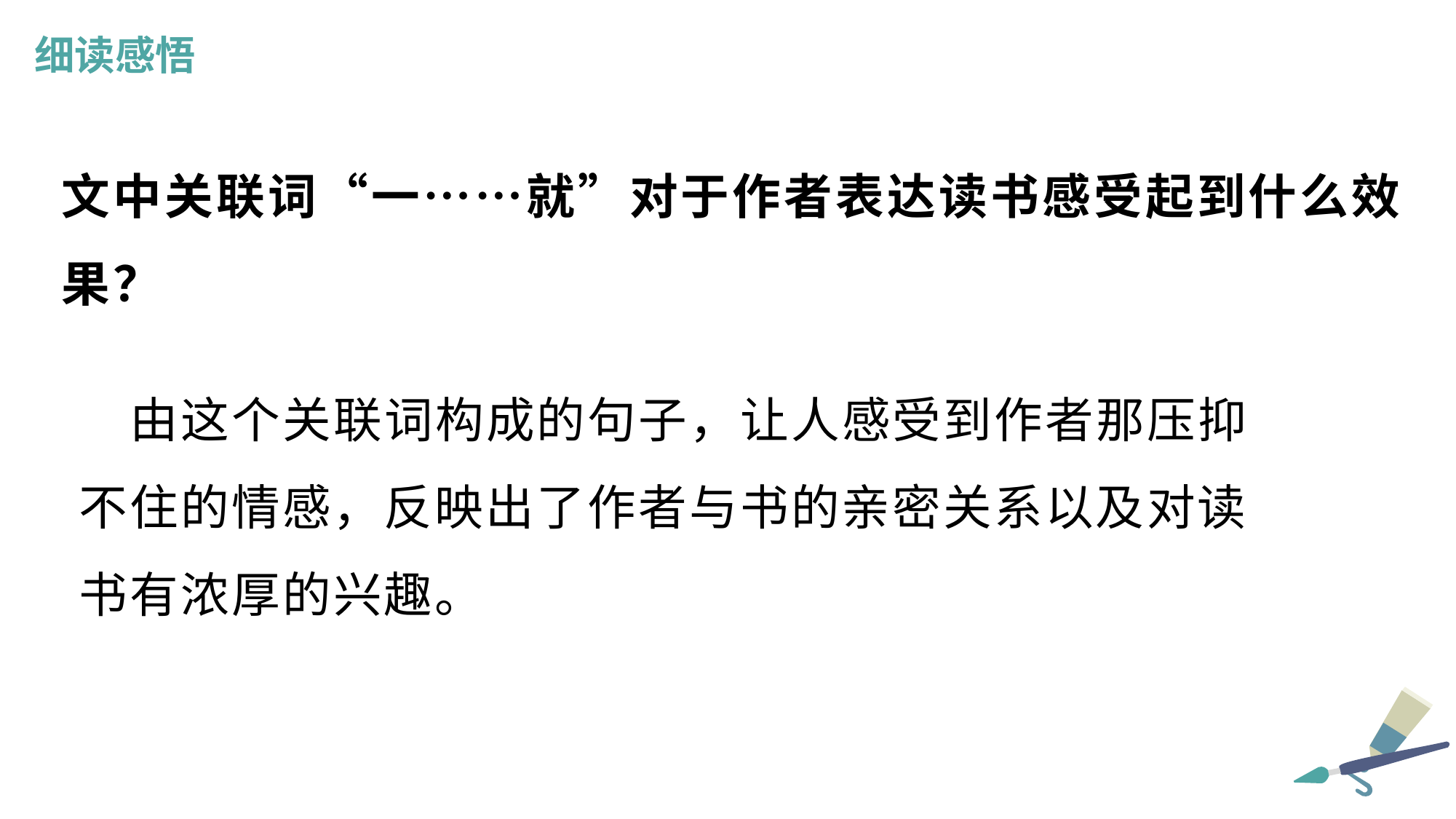

细读感悟
文中关联词“一……就”对于作者表达读书感受起到什么效果？
   由这个关联词构成的句子，让人感受到作者那压抑不住的情感，反映出了作者与书的亲密关系以及对读书有浓厚的兴趣。